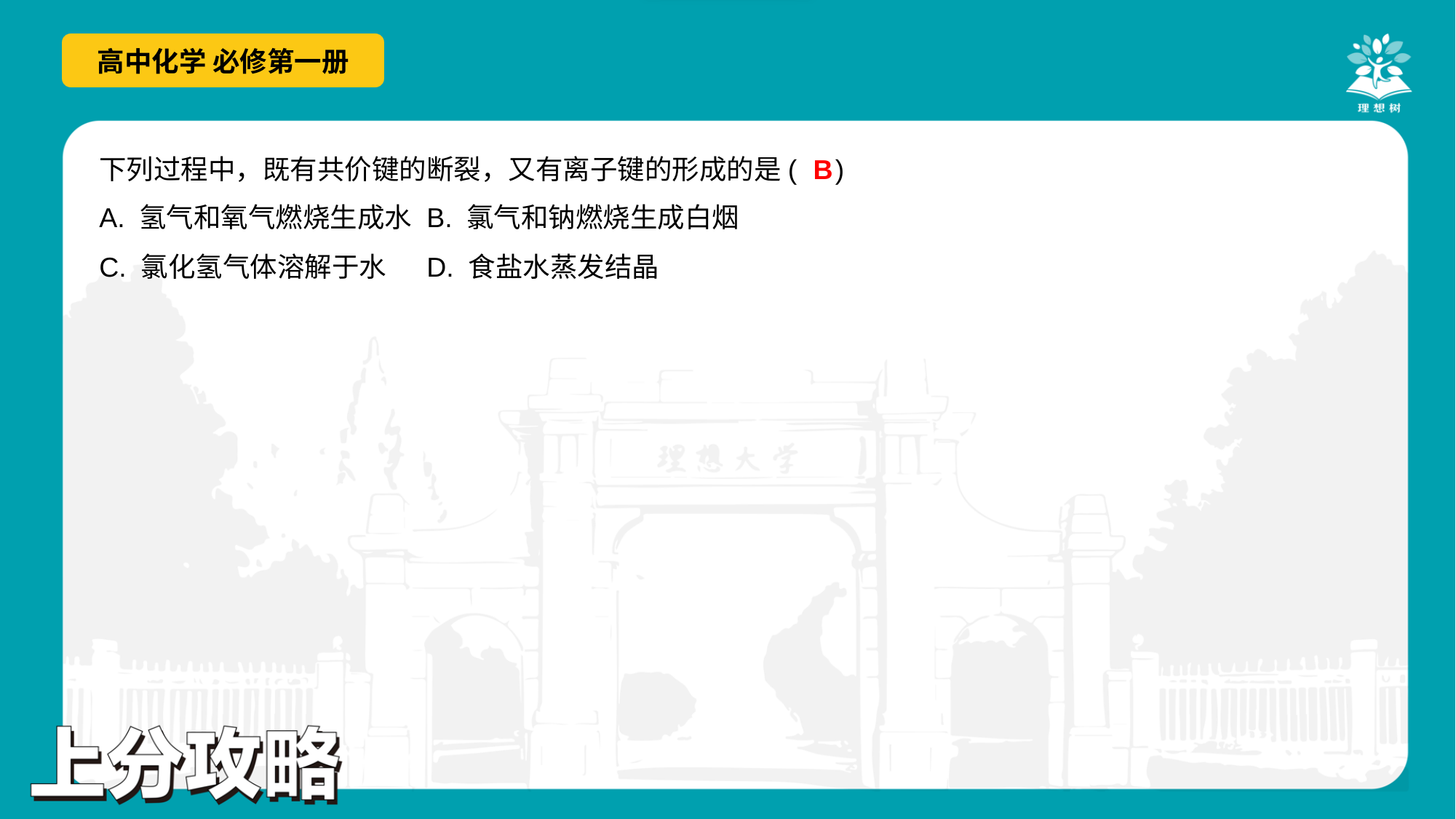

B
下列过程中，既有共价键的断裂，又有离子键的形成的是(     )
A. 氢气和氧气燃烧生成水	B. 氯气和钠燃烧生成白烟
C. 氯化氢气体溶解于水	D. 食盐水蒸发结晶